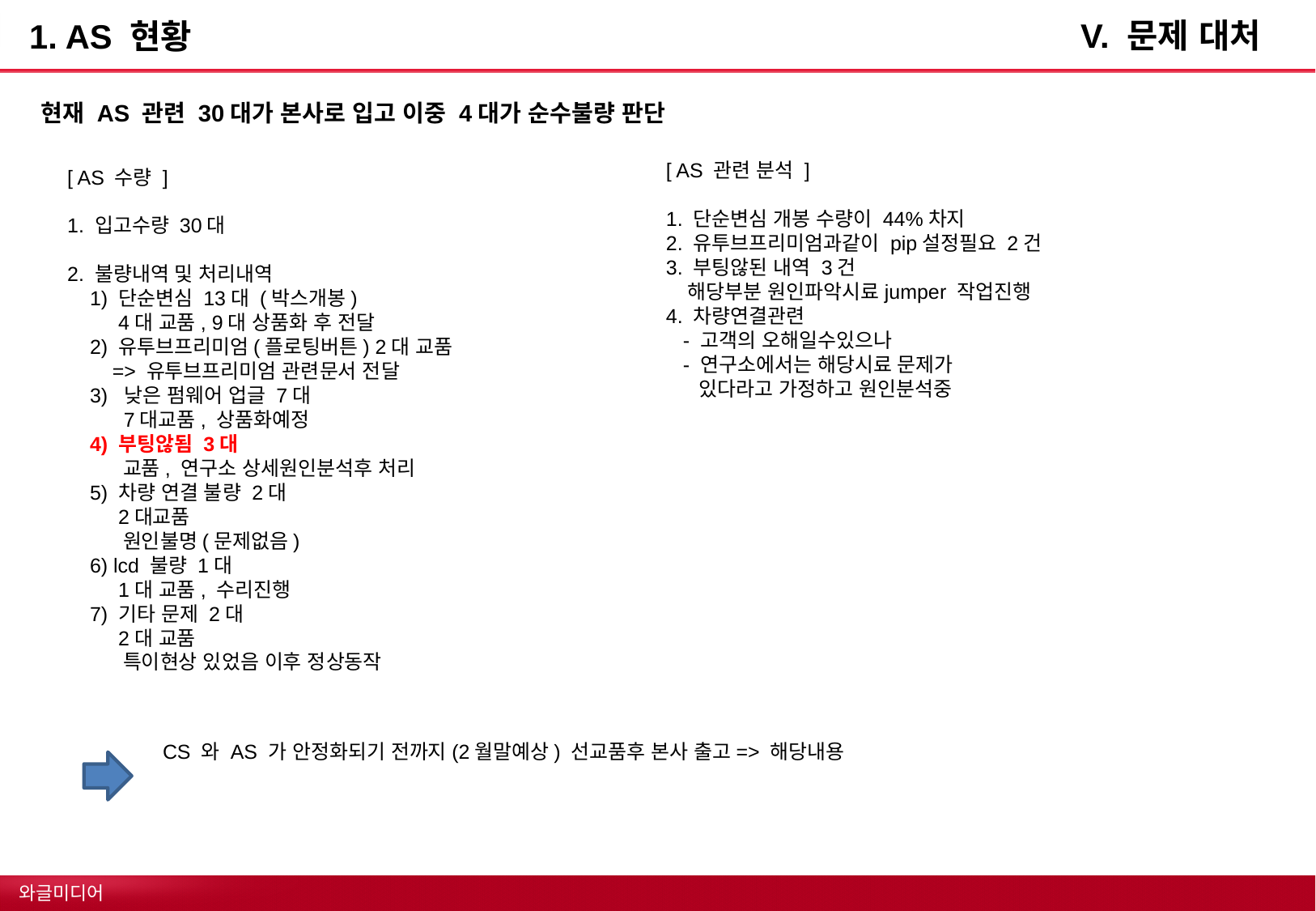

V. 문제 대처
# 1. AS 현황

현재 AS 관련 30대가 본사로 입고 이중 4대가 순수불량 판단
[ AS 관련 분석 ]

1. 단순변심 개봉 수량이 44%차지
2. 유투브프리미엄과같이 pip설정필요 2건
3. 부팅않된 내역 3건
   해당부분 원인파악시료jumper 작업진행
4. 차량연결관련
   - 고객의 오해일수있으나
   - 연구소에서는 해당시료 문제가
     있다라고 가정하고 원인분석중
[ AS 수량 ]

1. 입고수량 30대

2. 불량내역 및 처리내역
    1) 단순변심 13대 (박스개봉)
         4대 교품, 9대 상품화 후 전달
    2) 유투브프리미엄(플로팅버튼) 2대 교품
        => 유투브프리미엄 관련문서 전달
    3)  낮은 펌웨어 업글 7대
          7대교품, 상품화예정
    4) 부팅않됨 3대
         교품, 연구소 상세원인분석후 처리
    5) 차량 연결 불량 2대
         2대교품
         원인불명(문제없음)
    6) lcd 불량 1대
         1대 교품, 수리진행
    7) 기타 문제 2대
         2대 교품
         특이현상 있었음 이후 정상동작
CS 와 AS 가 안정화되기 전까지(2월말예상) 선교품후 본사 출고=> 해당내용